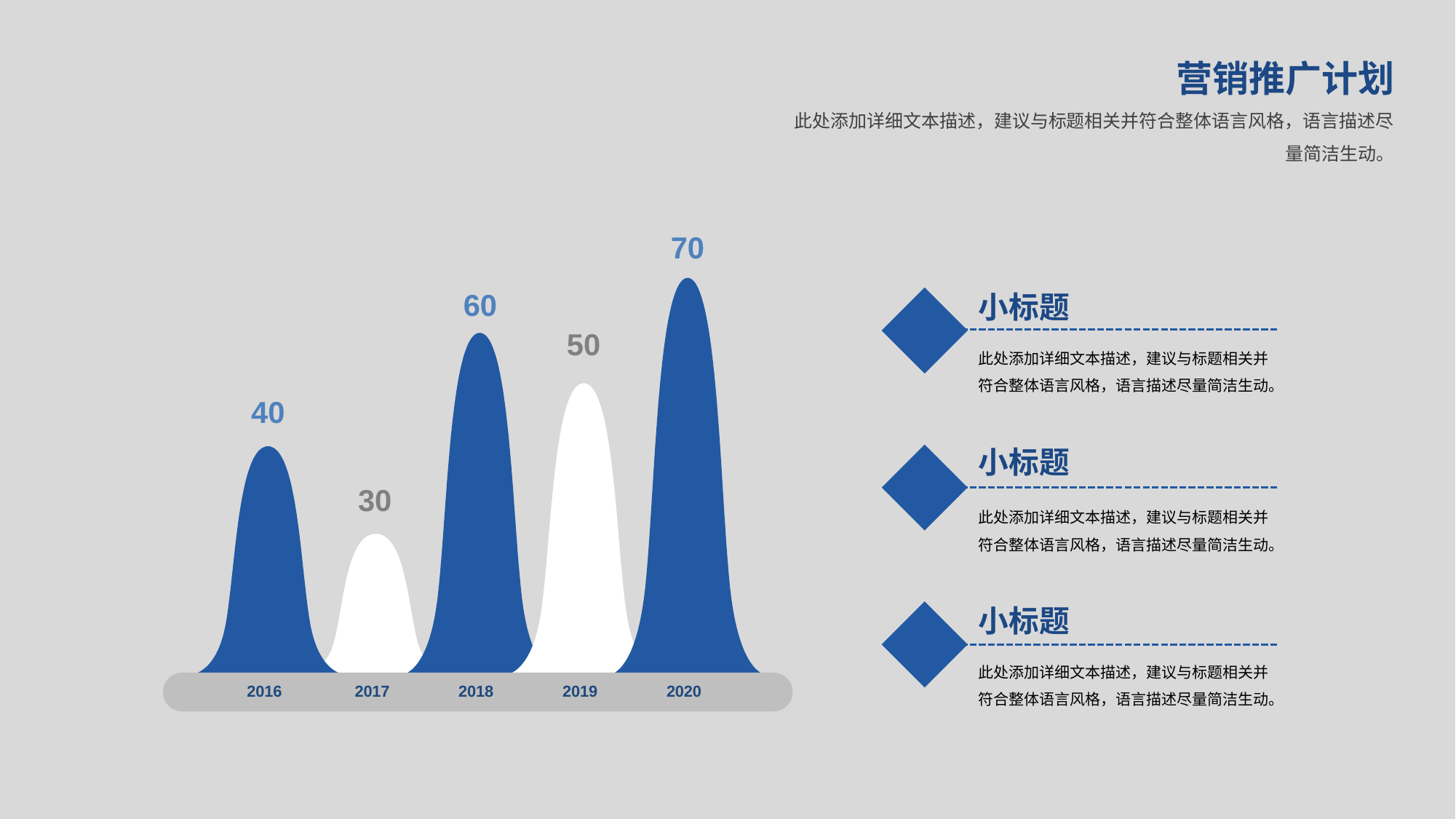

营销推广计划
此处添加详细文本描述，建议与标题相关并符合整体语言风格，语言描述尽量简洁生动。
70

小标题
60

50
此处添加详细文本描述，建议与标题相关并符合整体语言风格，语言描述尽量简洁生动。

40
小标题

30
此处添加详细文本描述，建议与标题相关并符合整体语言风格，语言描述尽量简洁生动。

小标题

此处添加详细文本描述，建议与标题相关并符合整体语言风格，语言描述尽量简洁生动。

2016
2017
2018
2019
2020